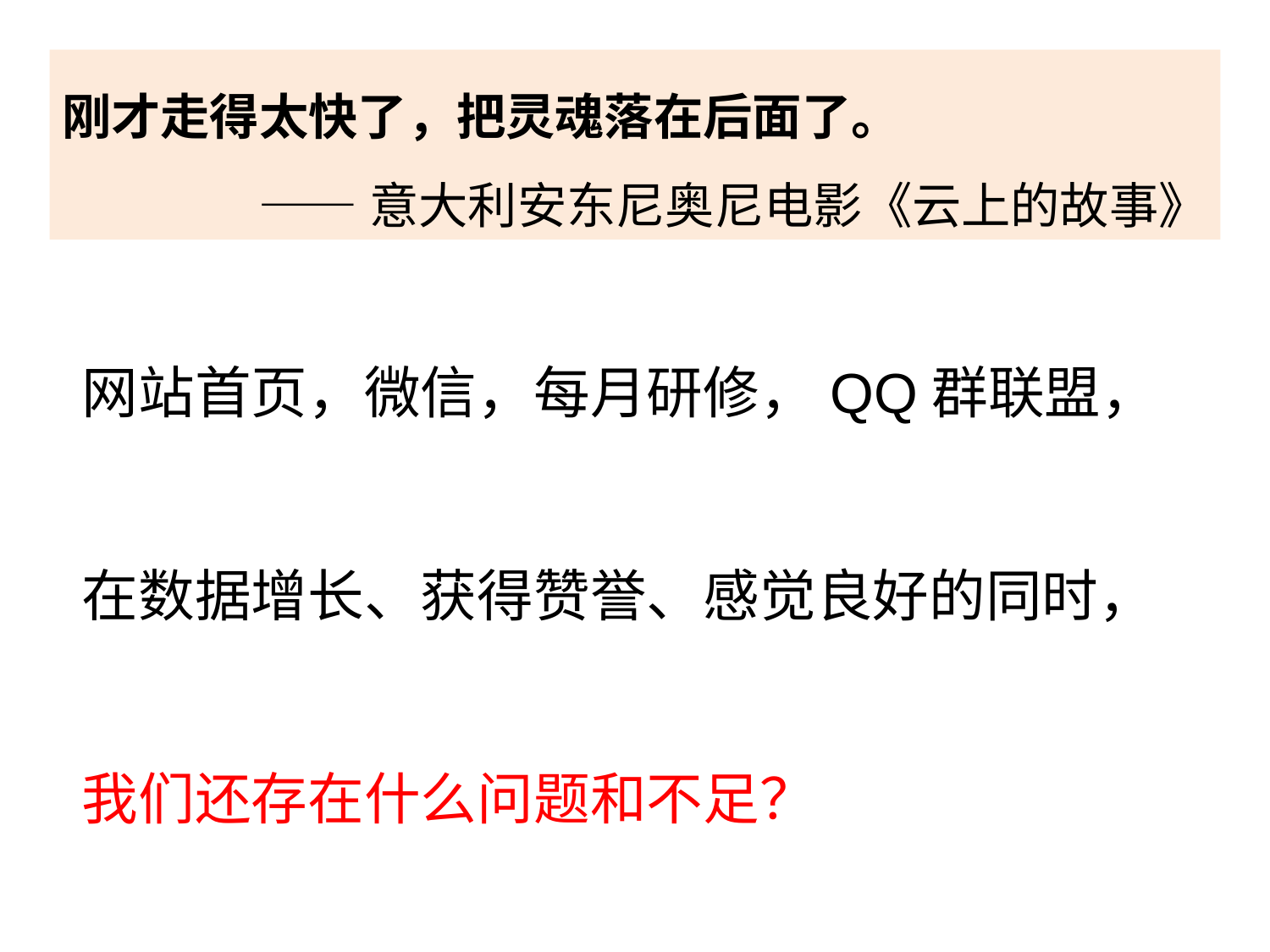

刚才走得太快了，把灵魂落在后面了。
——意大利安东尼奥尼电影《云上的故事》
网站首页，微信，每月研修，QQ群联盟，

在数据增长、获得赞誉、感觉良好的同时，

我们还存在什么问题和不足？